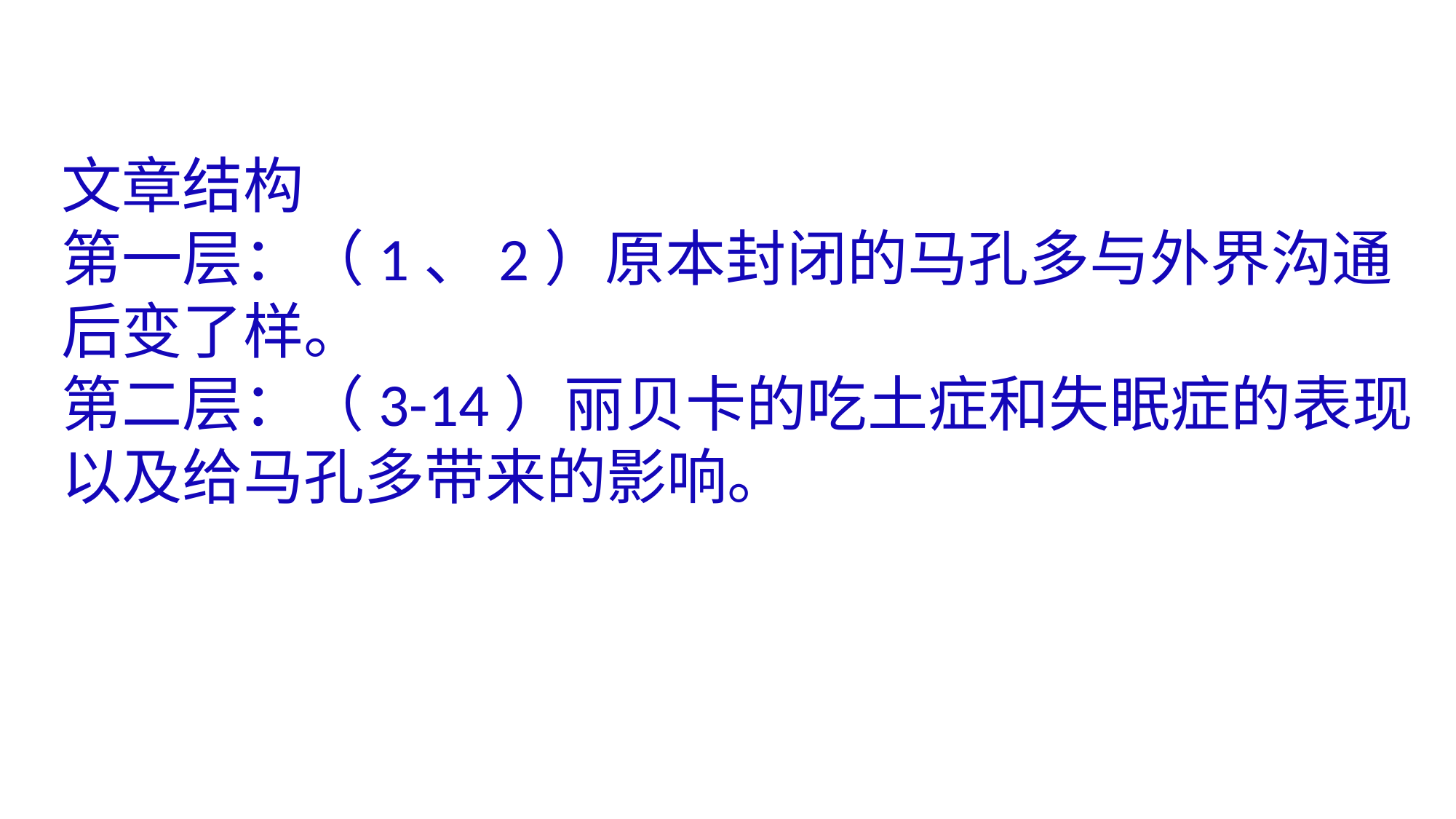

文章结构
第一层：（1、2）原本封闭的马孔多与外界沟通后变了样。
第二层：（3-14）丽贝卡的吃土症和失眠症的表现以及给马孔多带来的影响。